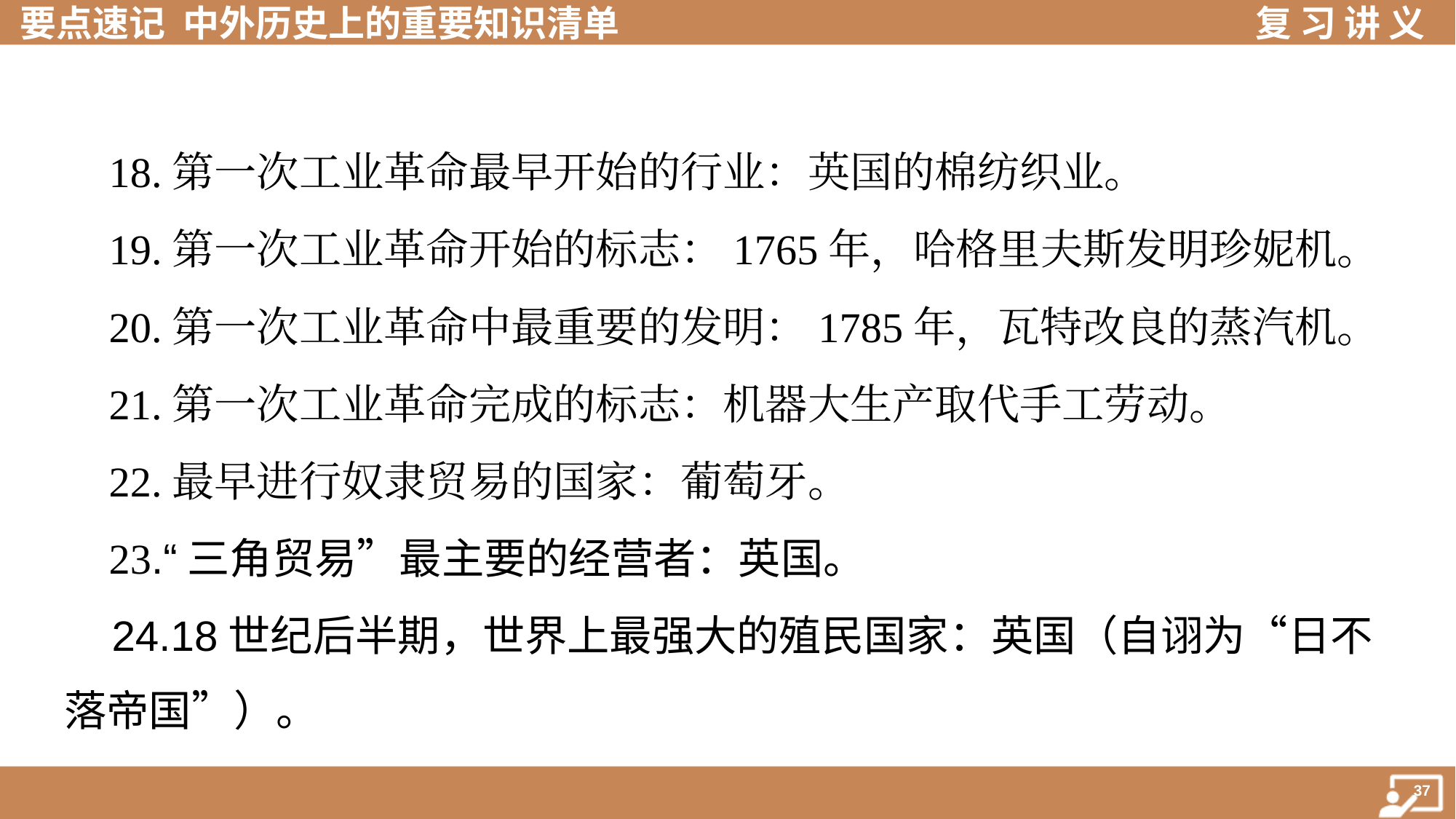

18.第一次工业革命最早开始的行业：英国的棉纺织业。
    19.第一次工业革命开始的标志：1765年，哈格里夫斯发明珍妮机。
    20.第一次工业革命中最重要的发明：1785年，瓦特改良的蒸汽机。
    21.第一次工业革命完成的标志：机器大生产取代手工劳动。
    22.最早进行奴隶贸易的国家：葡萄牙。
    23.“三角贸易”最主要的经营者：英国。
    24.18世纪后半期，世界上最强大的殖民国家：英国（自诩为“日不
落帝国”）。